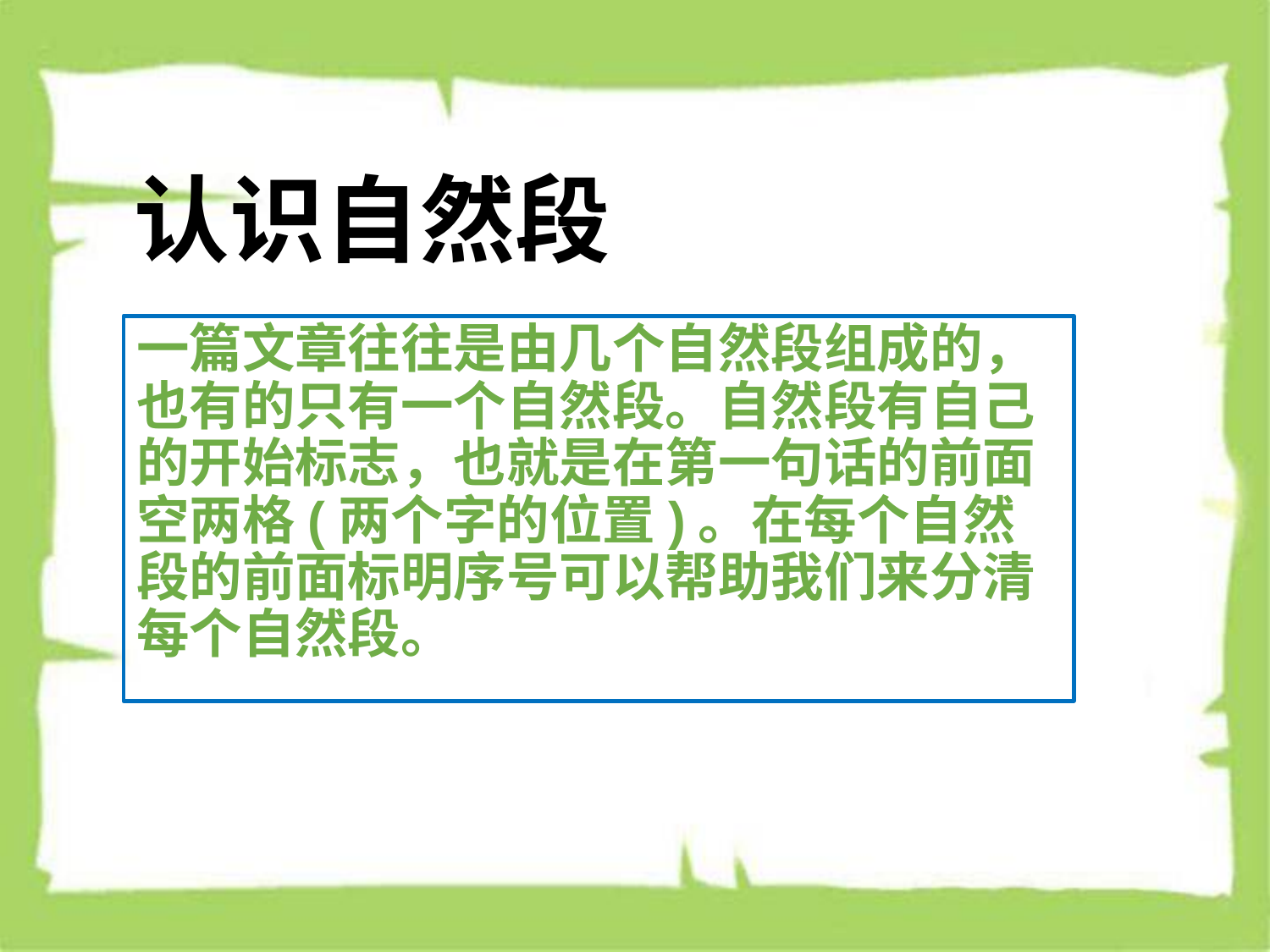

认识自然段
一篇文章往往是由几个自然段组成的，也有的只有一个自然段。自然段有自己的开始标志，也就是在第一句话的前面空两格(两个字的位置)。在每个自然段的前面标明序号可以帮助我们来分清每个自然段。